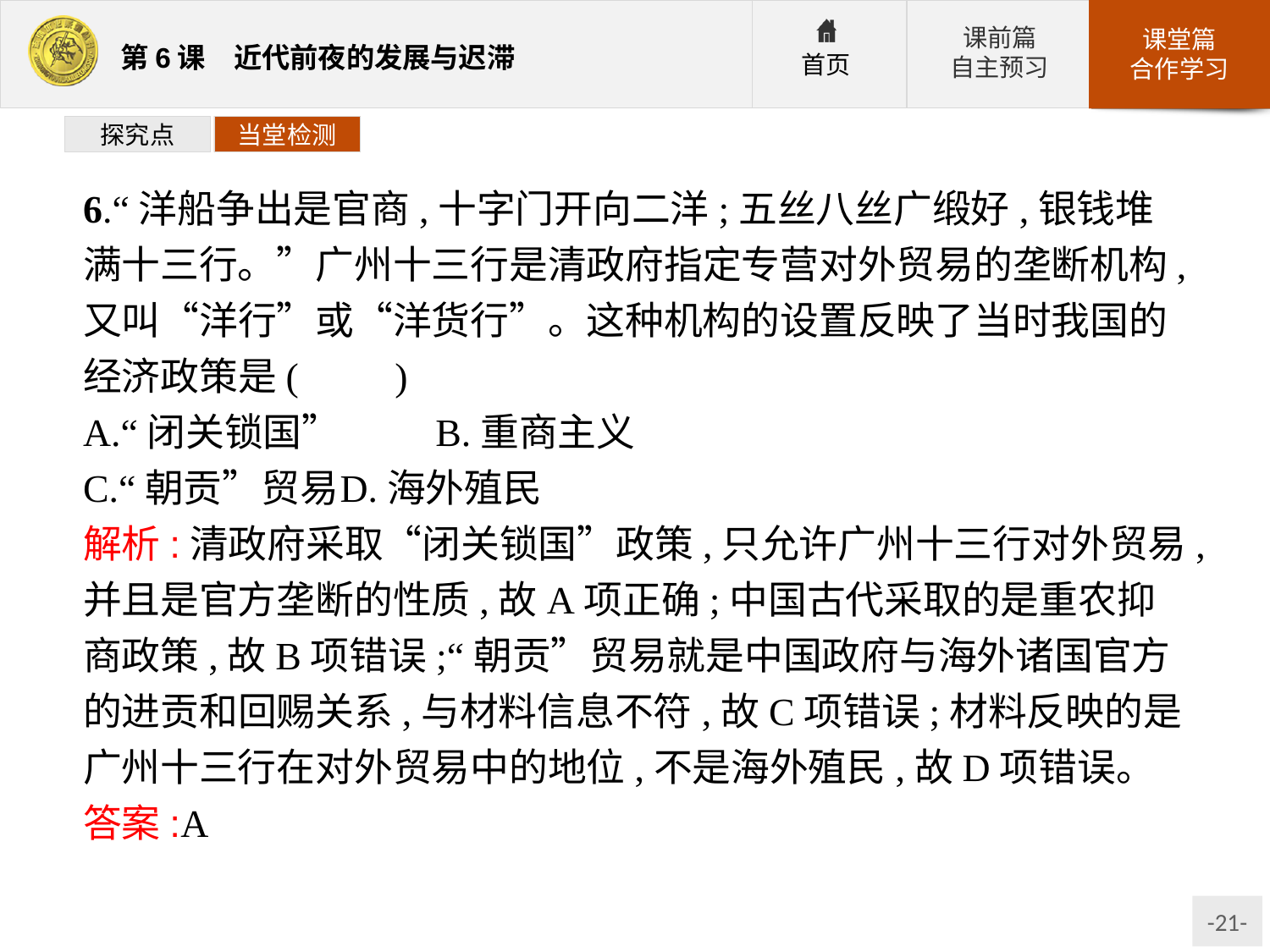

探究点
当堂检测
6.“洋船争出是官商,十字门开向二洋;五丝八丝广缎好,银钱堆满十三行。”广州十三行是清政府指定专营对外贸易的垄断机构,又叫“洋行”或“洋货行”。这种机构的设置反映了当时我国的经济政策是(　　)
A.“闭关锁国”	B.重商主义
C.“朝贡”贸易	D.海外殖民
解析:清政府采取“闭关锁国”政策,只允许广州十三行对外贸易,并且是官方垄断的性质,故A项正确;中国古代采取的是重农抑商政策,故B项错误;“朝贡”贸易就是中国政府与海外诸国官方的进贡和回赐关系,与材料信息不符,故C项错误;材料反映的是广州十三行在对外贸易中的地位,不是海外殖民,故D项错误。
答案:A